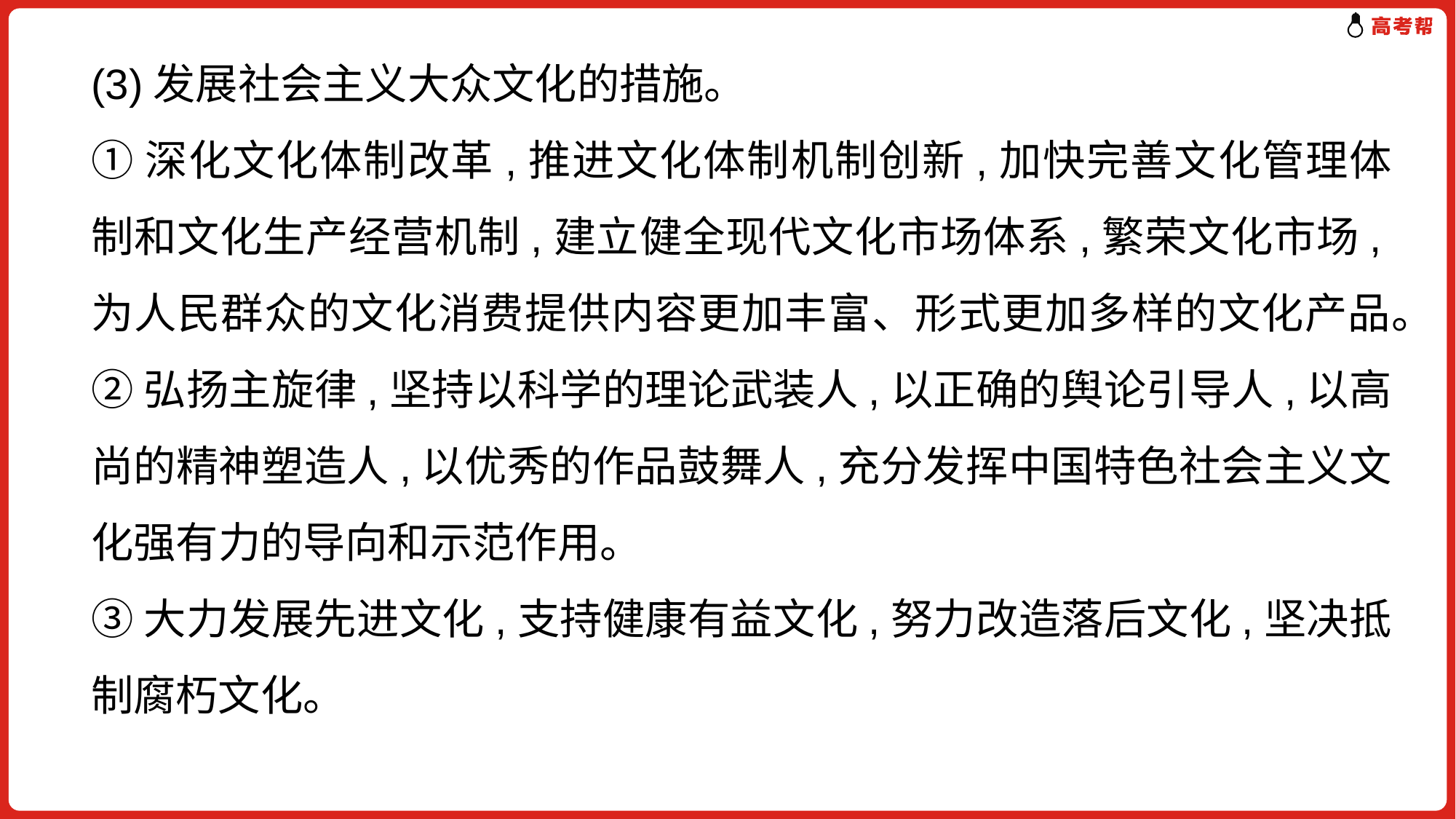

(3)发展社会主义大众文化的措施。
①深化文化体制改革,推进文化体制机制创新,加快完善文化管理体制和文化生产经营机制,建立健全现代文化市场体系,繁荣文化市场,为人民群众的文化消费提供内容更加丰富、形式更加多样的文化产品。
②弘扬主旋律,坚持以科学的理论武装人,以正确的舆论引导人,以高尚的精神塑造人,以优秀的作品鼓舞人,充分发挥中国特色社会主义文化强有力的导向和示范作用。
③大力发展先进文化,支持健康有益文化,努力改造落后文化,坚决抵制腐朽文化。